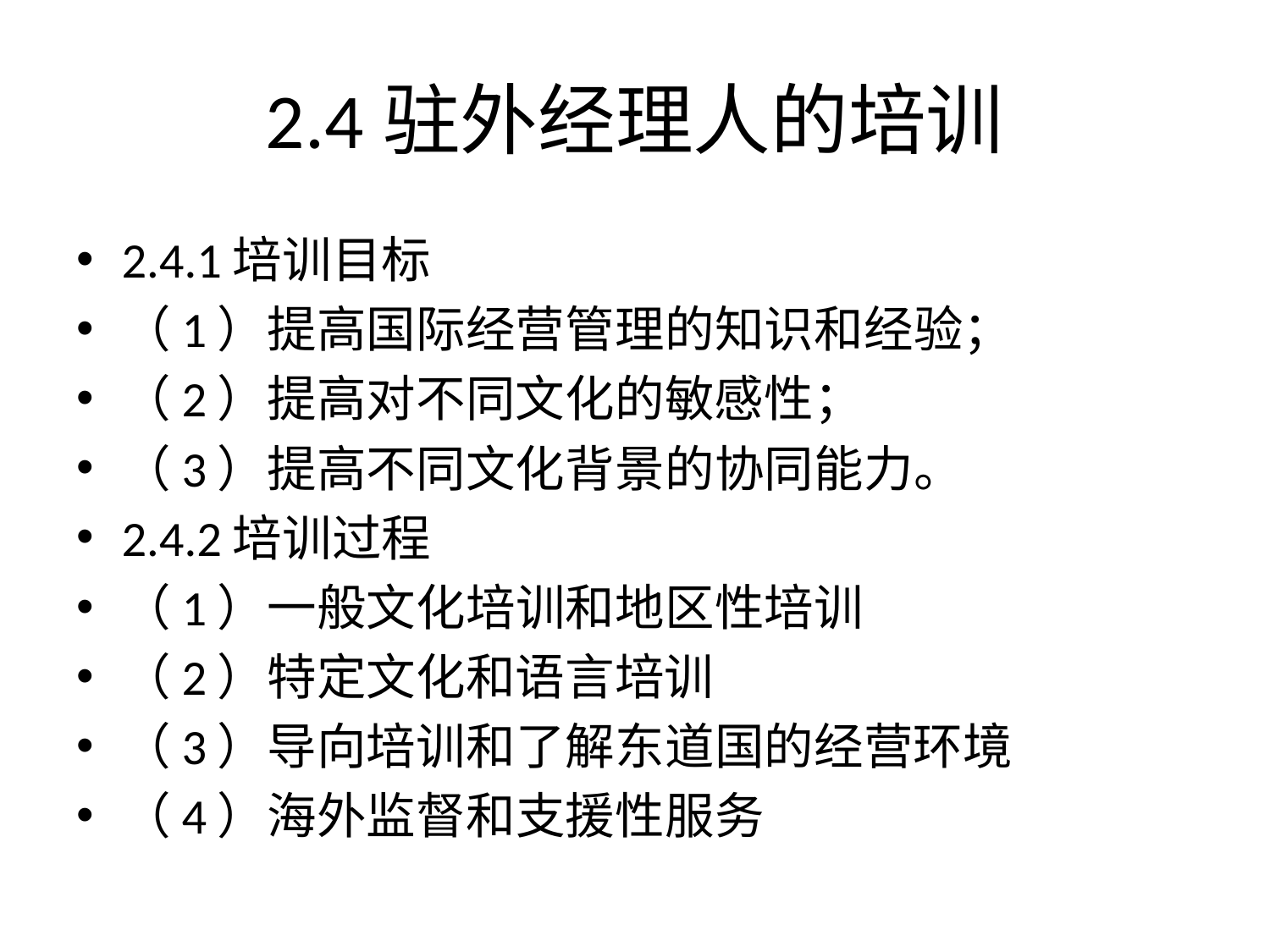

# 2.4驻外经理人的培训
2.4.1培训目标
（1）提高国际经营管理的知识和经验；
（2）提高对不同文化的敏感性；
（3）提高不同文化背景的协同能力。
2.4.2培训过程
（1）一般文化培训和地区性培训
（2）特定文化和语言培训
（3）导向培训和了解东道国的经营环境
（4）海外监督和支援性服务